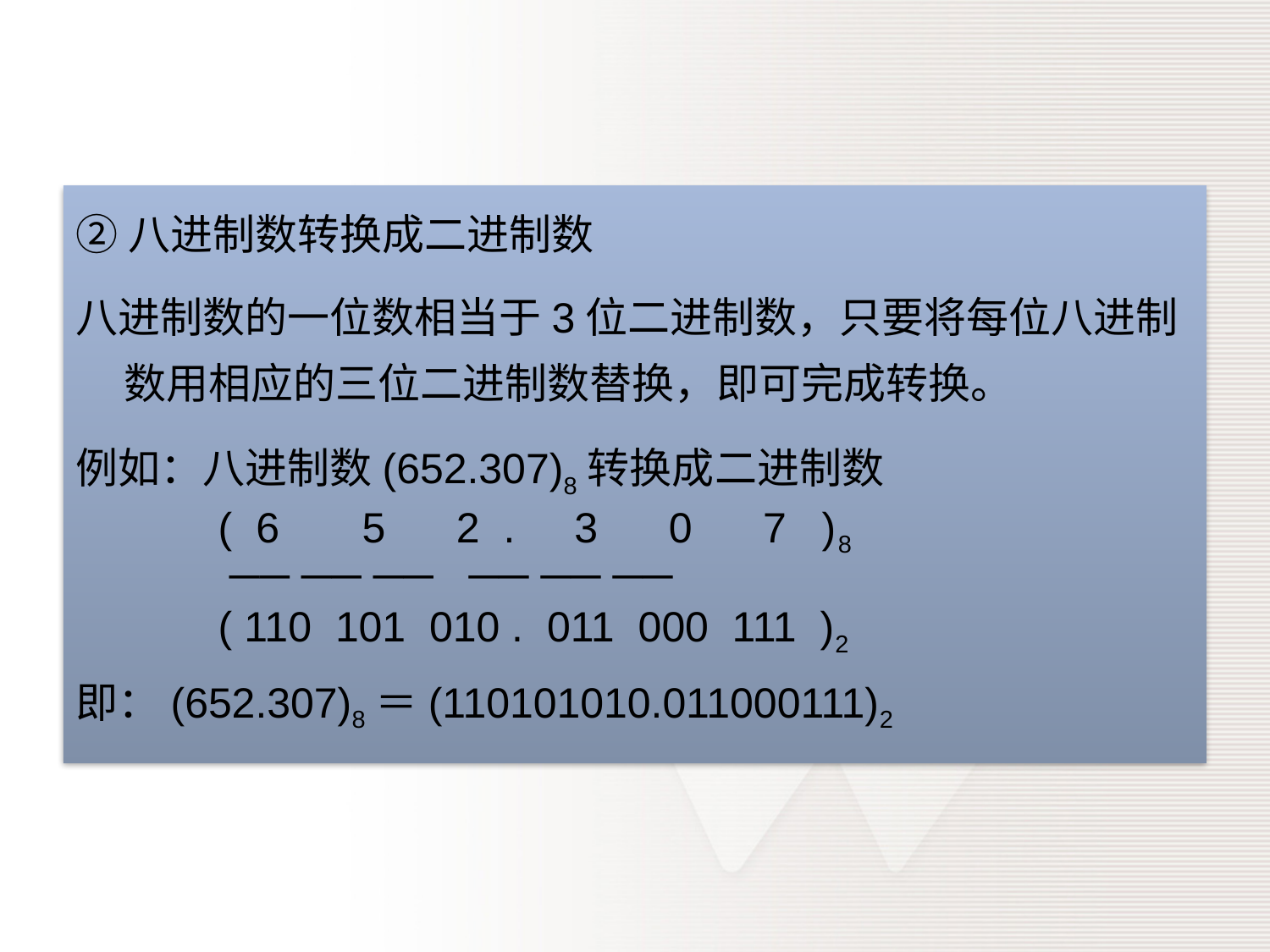

②八进制数转换成二进制数
八进制数的一位数相当于3位二进制数，只要将每位八进制数用相应的三位二进制数替换，即可完成转换。
例如：八进制数(652.307)8转换成二进制数
            (  6       5      2  .     3      0      7   )8
             ── ── ──   ── ── ──
            ( 110  101  010 .  011  000  111  )2
即：(652.307)8＝(110101010.011000111)2